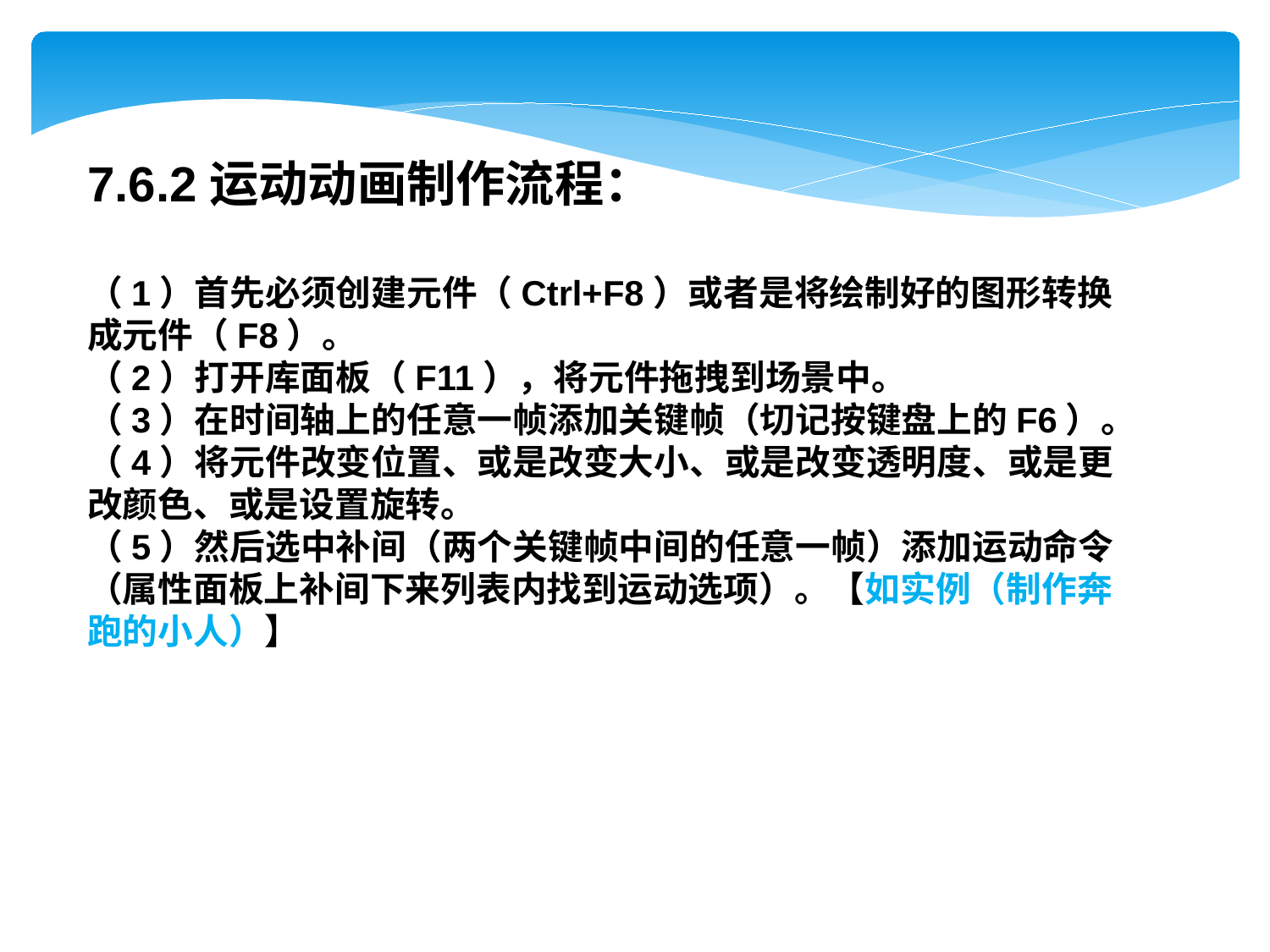

7.6.2运动动画制作流程：

（1）首先必须创建元件（Ctrl+F8）或者是将绘制好的图形转换成元件（F8）。
（2）打开库面板（F11），将元件拖拽到场景中。
（3）在时间轴上的任意一帧添加关键帧（切记按键盘上的F6）。
（4）将元件改变位置、或是改变大小、或是改变透明度、或是更改颜色、或是设置旋转。
（5）然后选中补间（两个关键帧中间的任意一帧）添加运动命令（属性面板上补间下来列表内找到运动选项）。【如实例（制作奔跑的小人）】